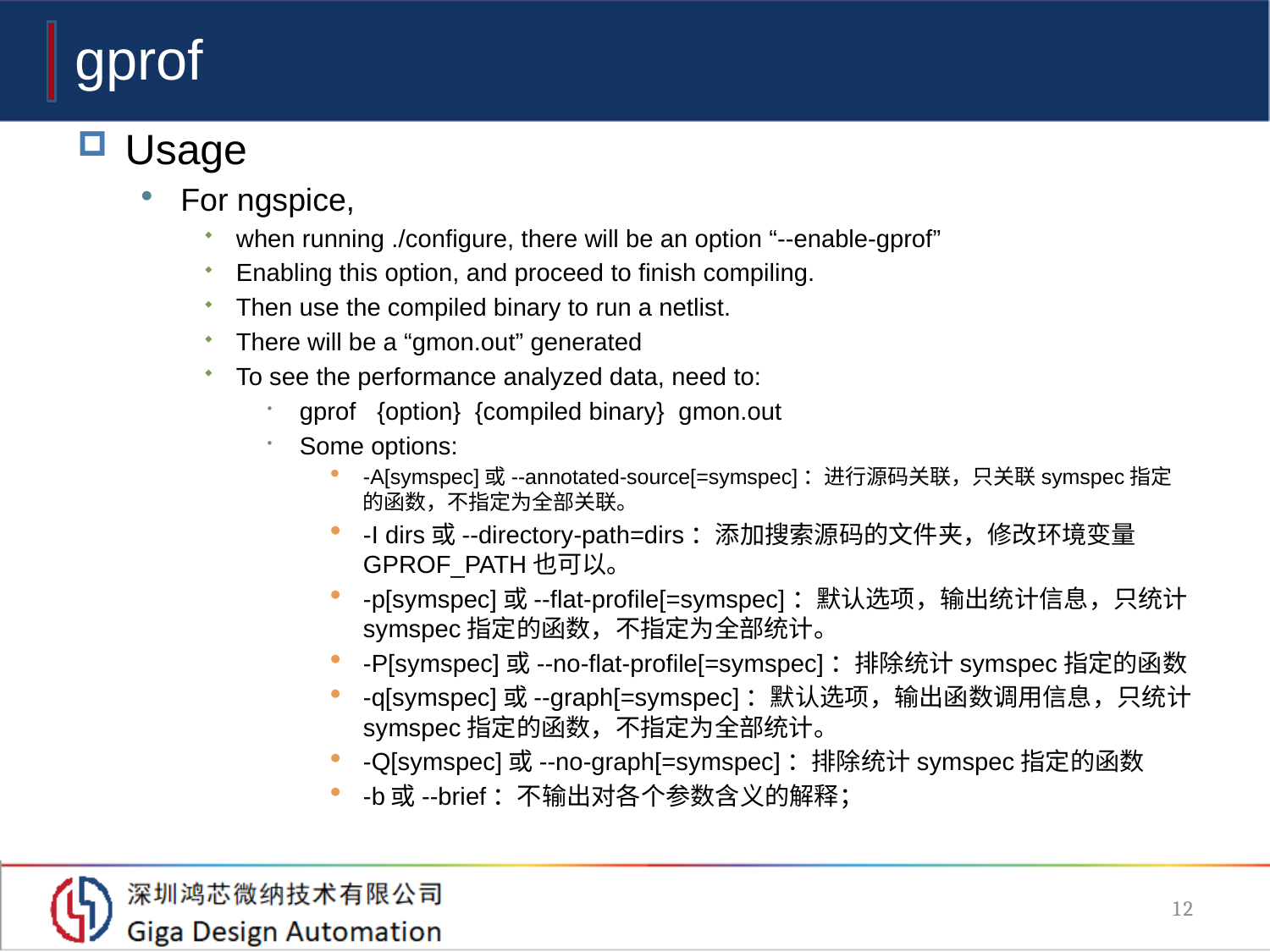

# gprof
Usage
For ngspice,
when running ./configure, there will be an option “--enable-gprof”
Enabling this option, and proceed to finish compiling.
Then use the compiled binary to run a netlist.
There will be a “gmon.out” generated
To see the performance analyzed data, need to:
gprof   {option}  {compiled binary}  gmon.out
Some options:
-A[symspec]或--annotated-source[=symspec]：进行源码关联，只关联symspec指定的函数，不指定为全部关联。
-I dirs或--directory-path=dirs：添加搜索源码的文件夹，修改环境变量GPROF_PATH也可以。
-p[symspec]或--flat-profile[=symspec]：默认选项，输出统计信息，只统计symspec指定的函数，不指定为全部统计。
-P[symspec]或--no-flat-profile[=symspec]：排除统计symspec指定的函数
-q[symspec]或--graph[=symspec]：默认选项，输出函数调用信息，只统计symspec指定的函数，不指定为全部统计。
-Q[symspec]或--no-graph[=symspec]：排除统计symspec指定的函数
-b或--brief：不输出对各个参数含义的解释；

12